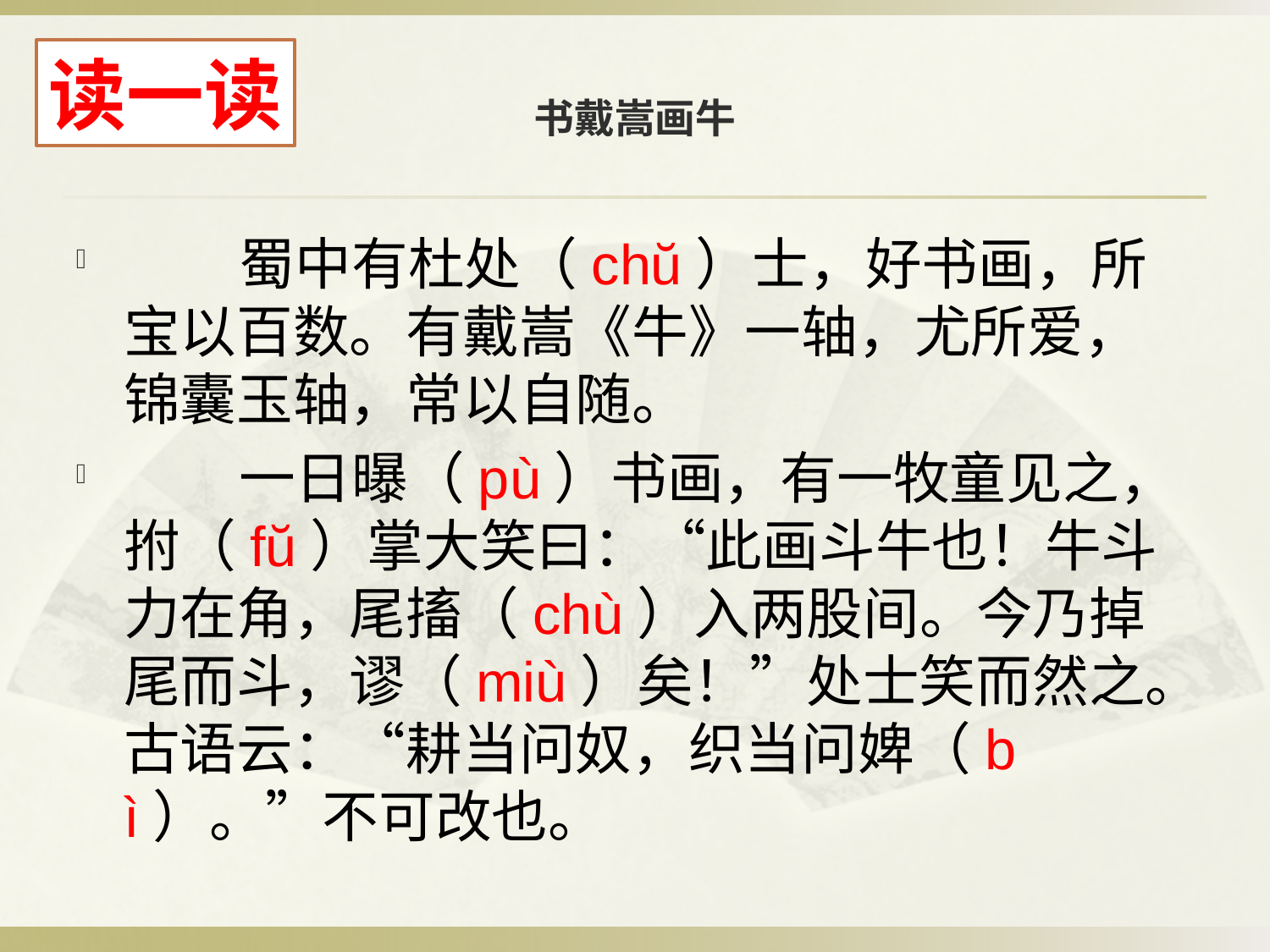

# 书戴嵩画牛
读一读
        蜀中有杜处（chŭ）士，好书画，所宝以百数。有戴嵩《牛》一轴，尤所爱，锦囊玉轴，常以自随。
        一日曝（pù）书画，有一牧童见之，拊（fŭ）掌大笑曰：“此画斗牛也！牛斗力在角，尾搐（chù）入两股间。今乃掉尾而斗，谬（miù）矣！”处士笑而然之。古语云：“耕当问奴，织当问婢（bì）。”不可改也。